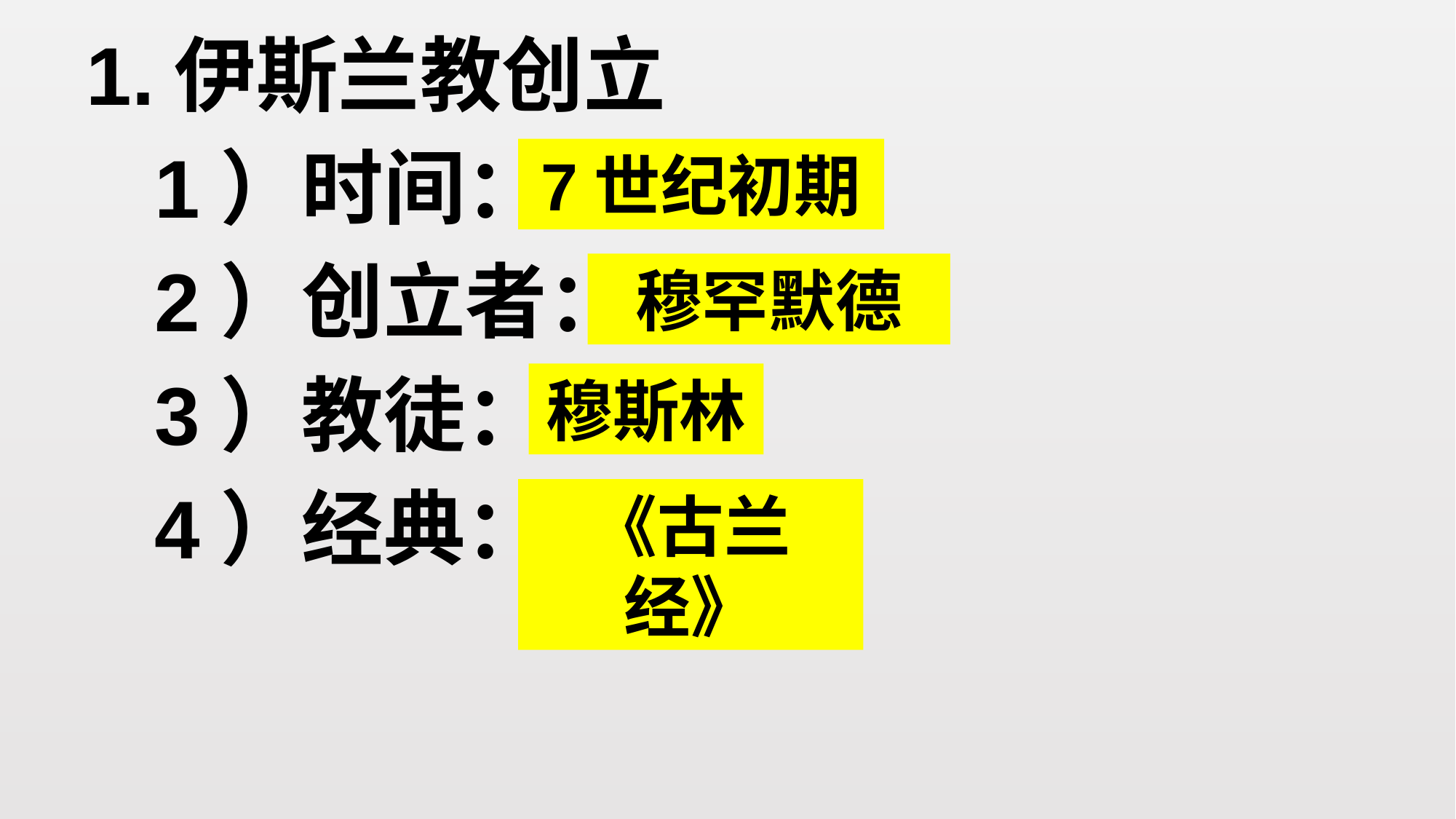

1.伊斯兰教创立
   1）时间：
   2）创立者：
   3）教徒：
   4）经典：
7世纪初期
穆罕默德
穆斯林
《古兰经》